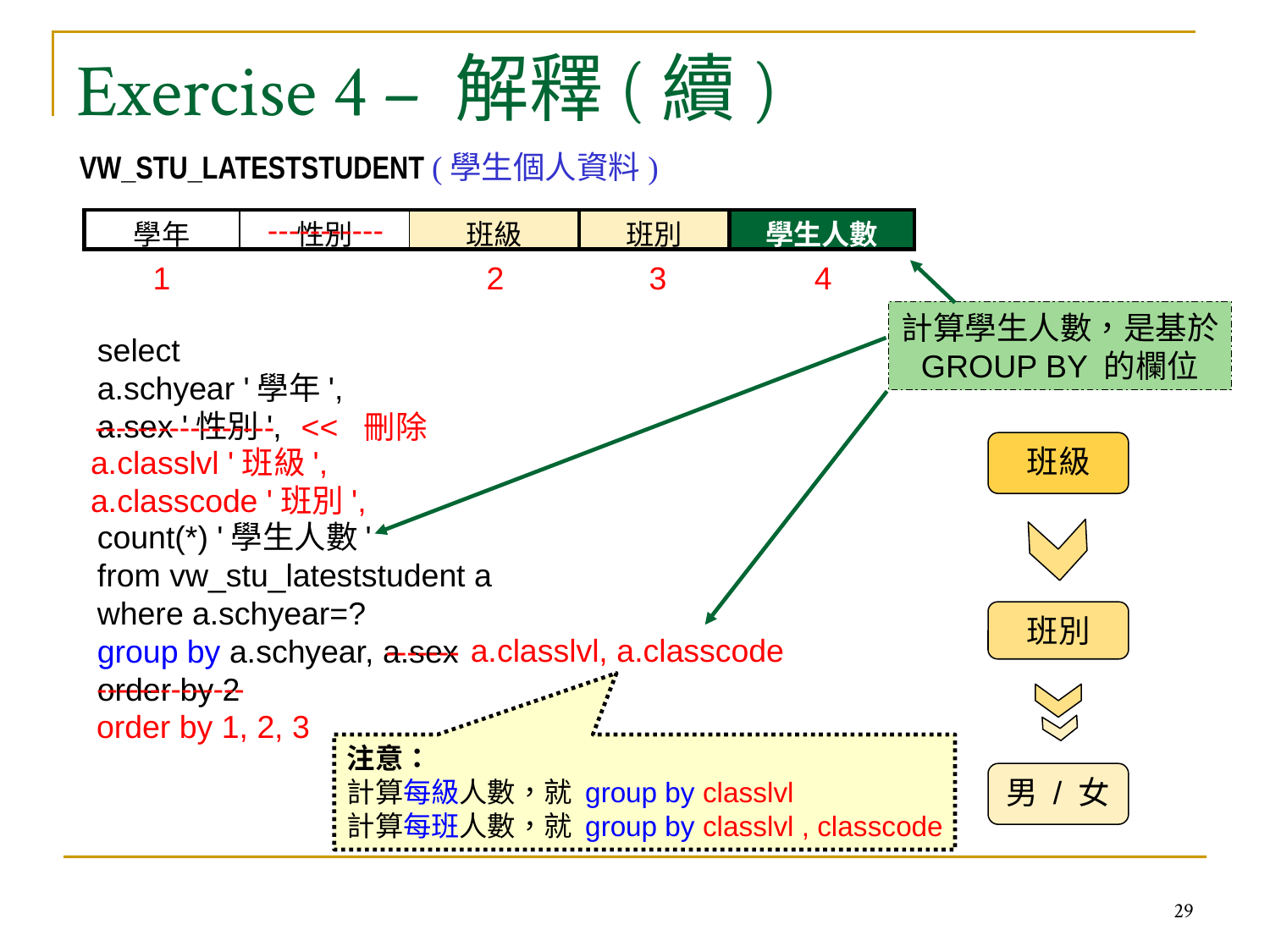

# Exercise 4 – 解釋(續)
VW_STU_LATESTSTUDENT (學生個人資料)
-----------
-----------------   <<  刪除
-------
| 學年 | 性別 | 班級 | 班別 | 學生人數 |
| --- | --- | --- | --- | --- |
| 學年 | 性別 |  |  | 學生人數 |
| --- | --- | --- | --- | --- |
1	     	         2	             3	   4
--------------
order by 1, 2, 3
計算學生人數，是基於
GROUP BY 的欄位
select
a.schyear '學年',
a.sex '性別',

a.classlvl '班級',
a.classcode '班別',
 a.classlvl, a.classcode
班級

班別

男 / 女
count(*) '學生人數'
from vw_stu_lateststudent a
where a.schyear=?
group by a.schyear, a.sex
order by 2
注意：
計算每級人數，就 group by classlvl
計算每班人數，就 group by classlvl , classcode
29